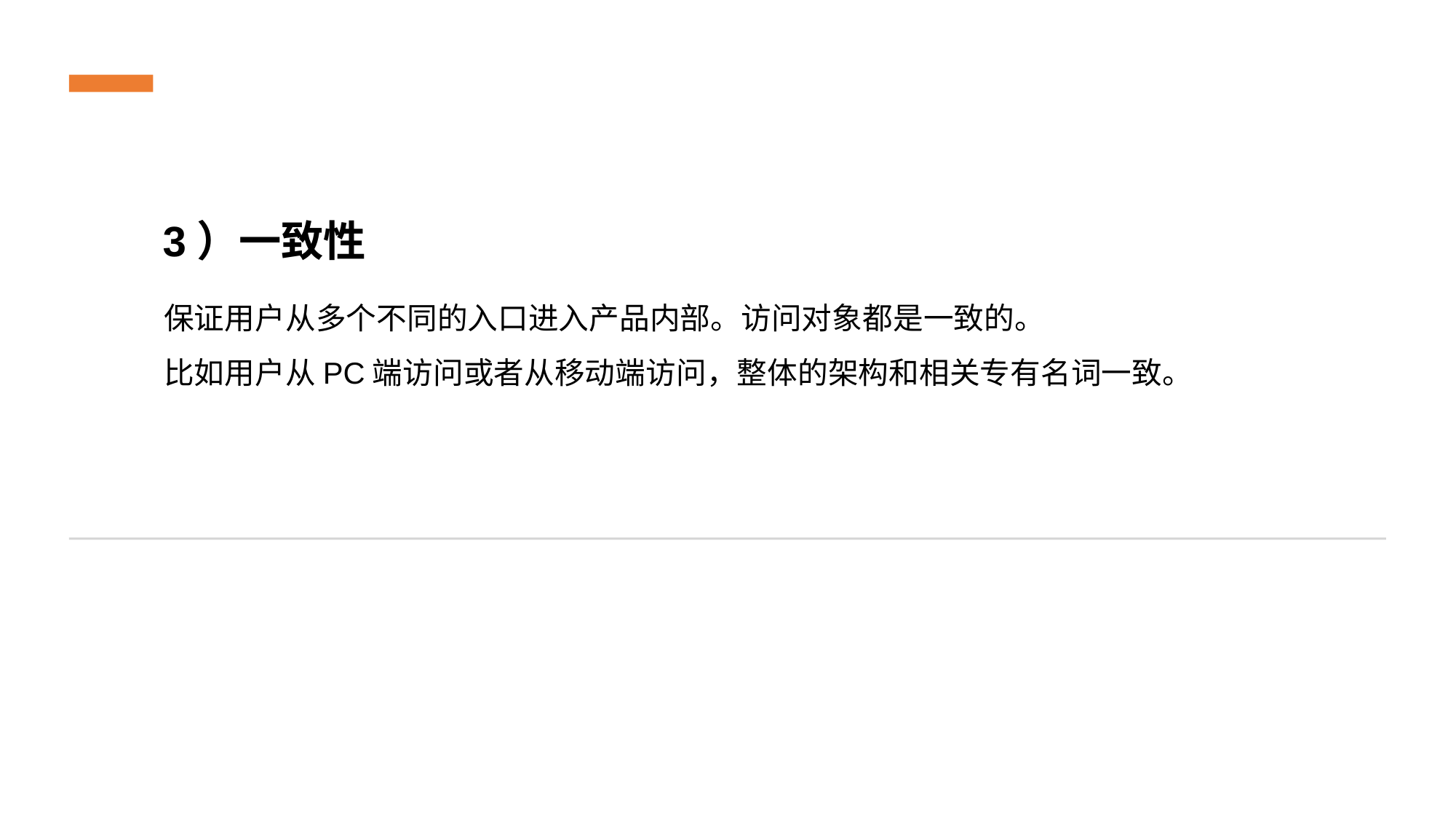

3）一致性
保证用户从多个不同的入口进入产品内部。访问对象都是一致的。
比如用户从PC端访问或者从移动端访问，整体的架构和相关专有名词一致。